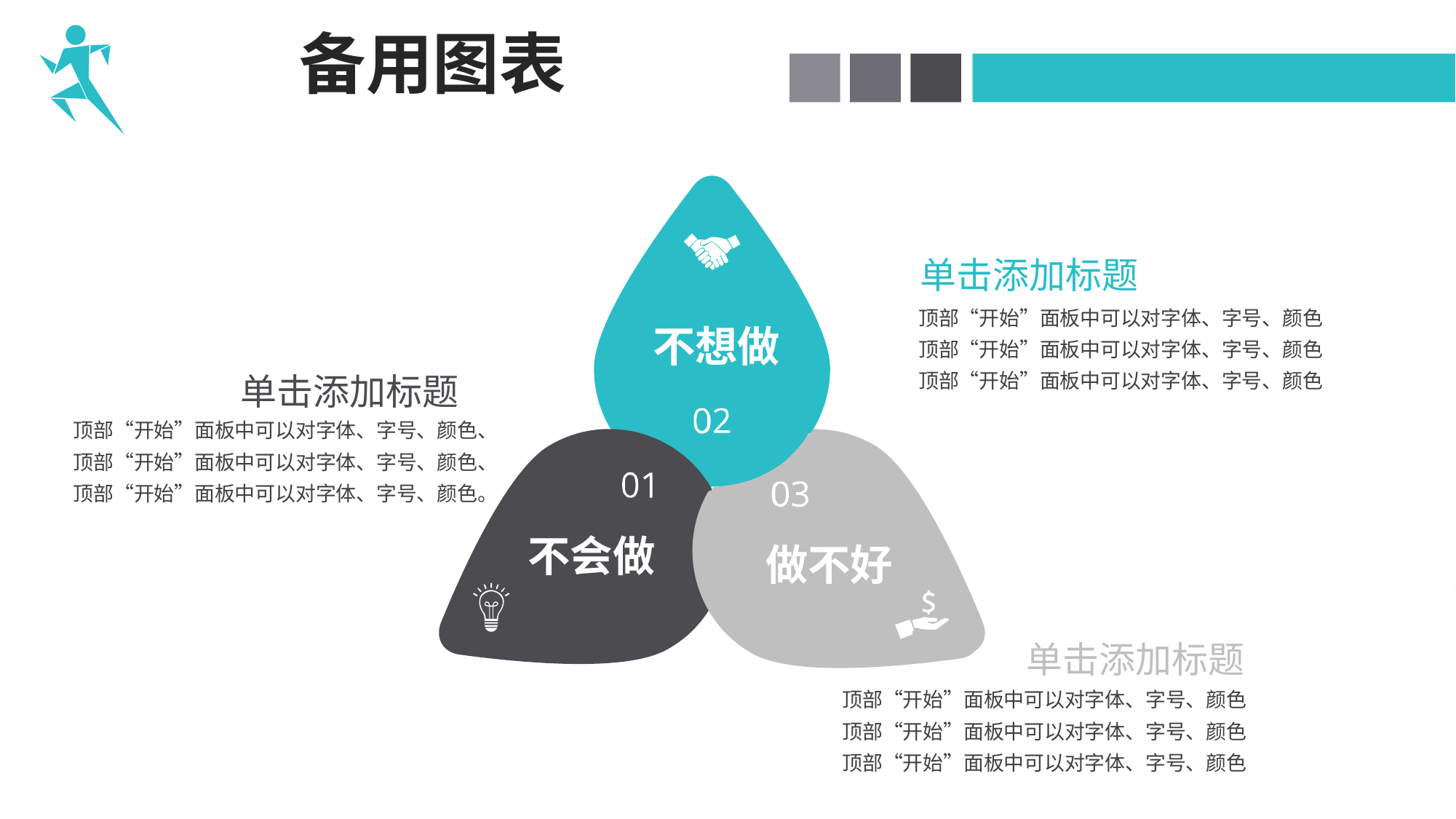

备用图表

不想做

单击添加标题
顶部“开始”面板中可以对字体、字号、颜色
顶部“开始”面板中可以对字体、字号、颜色
顶部“开始”面板中可以对字体、字号、颜色

单击添加标题
顶部“开始”面板中可以对字体、字号、颜色、
顶部“开始”面板中可以对字体、字号、颜色、
顶部“开始”面板中可以对字体、字号、颜色。

不会做

做不好

做不好

单击添加标题
顶部“开始”面板中可以对字体、字号、颜色
顶部“开始”面板中可以对字体、字号、颜色
顶部“开始”面板中可以对字体、字号、颜色